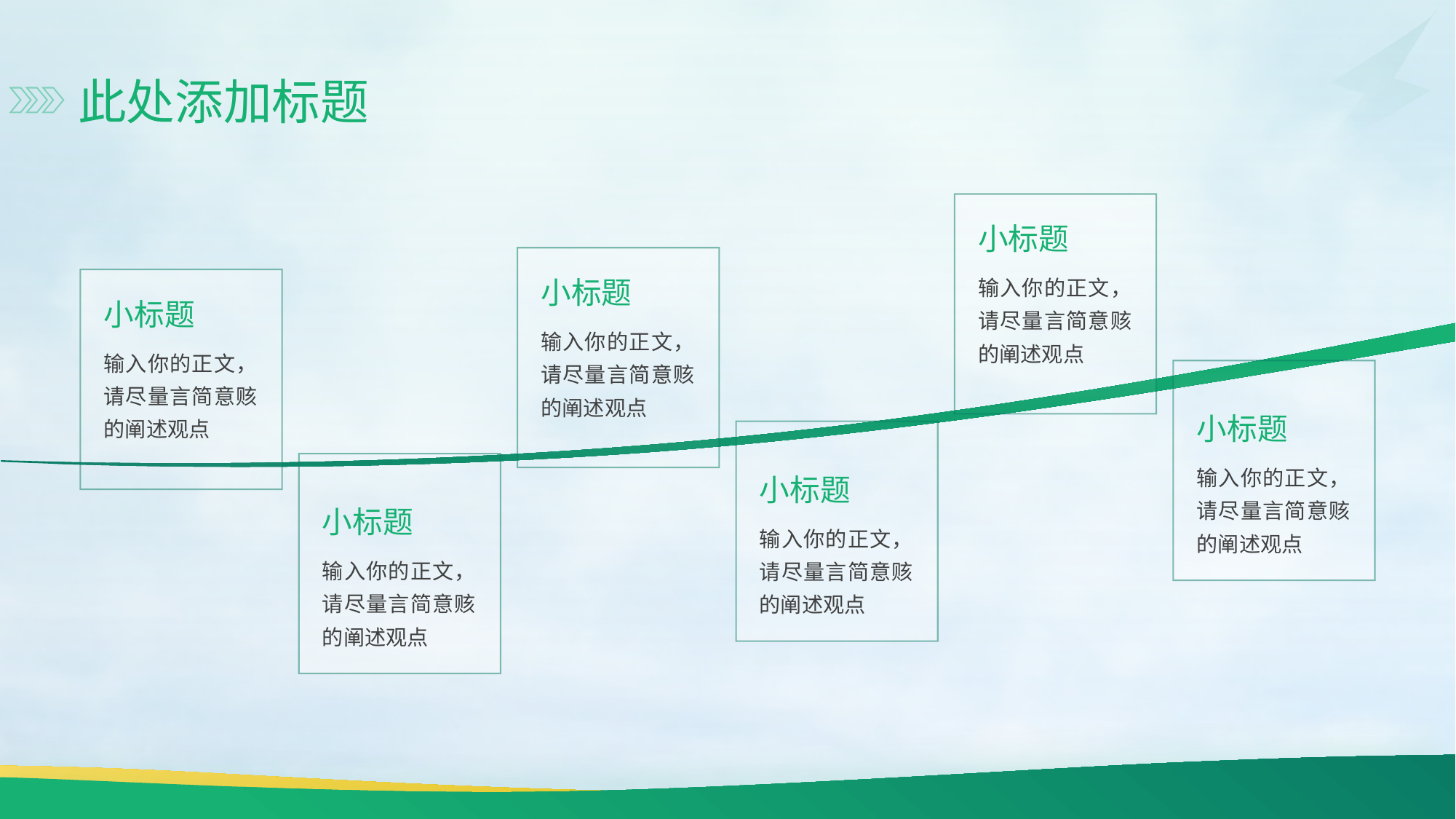

此处添加标题

小标题
输入你的正文，请尽量言简意赅的阐述观点

小标题
输入你的正文，请尽量言简意赅的阐述观点

小标题
输入你的正文，请尽量言简意赅的阐述观点

小标题
输入你的正文，请尽量言简意赅的阐述观点

小标题
输入你的正文，请尽量言简意赅的阐述观点

小标题
输入你的正文，请尽量言简意赅的阐述观点